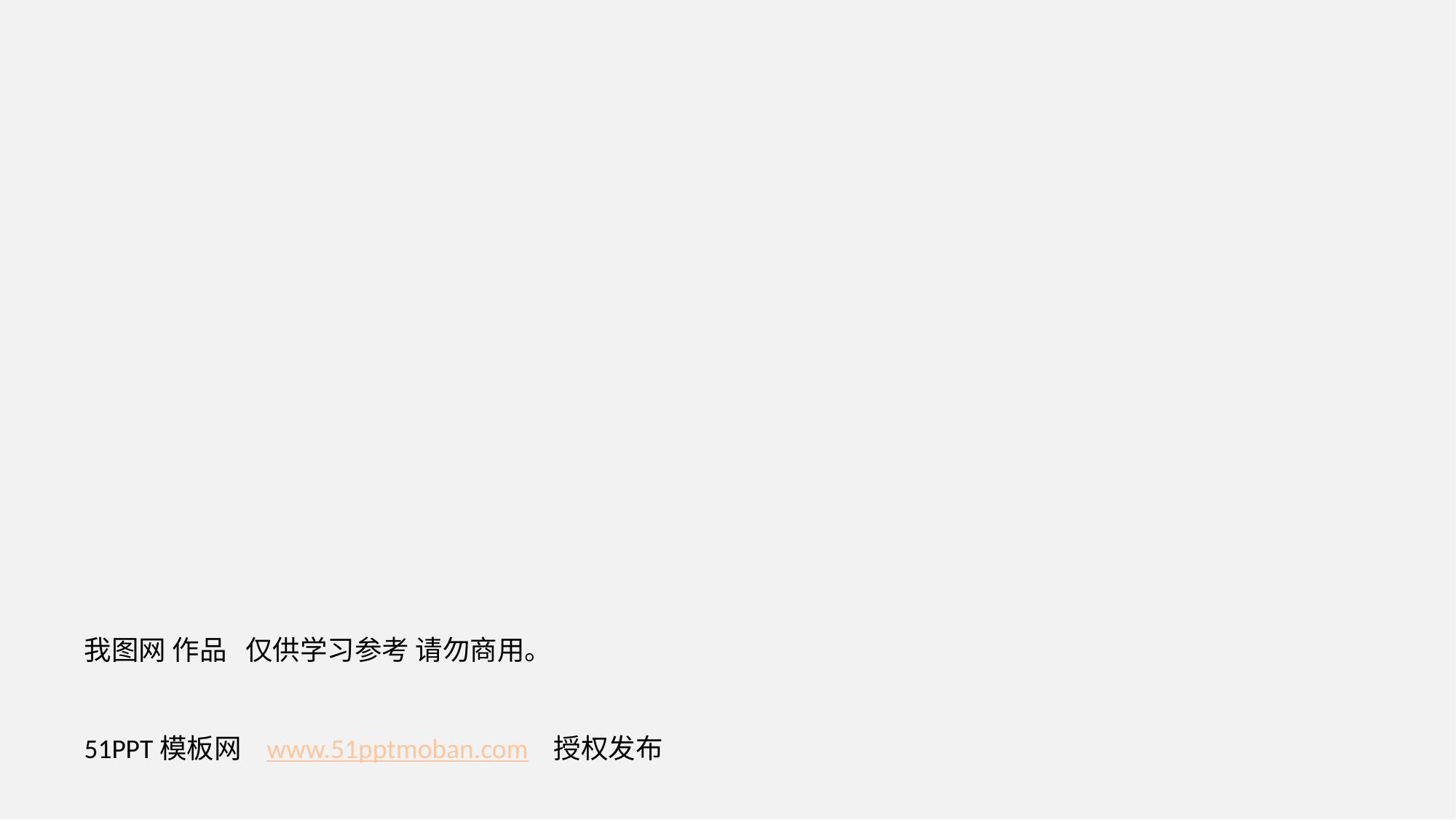

我图网 作品   仅供学习参考 请勿商用。

51PPT模板网   www.51pptmoban.com   授权发布